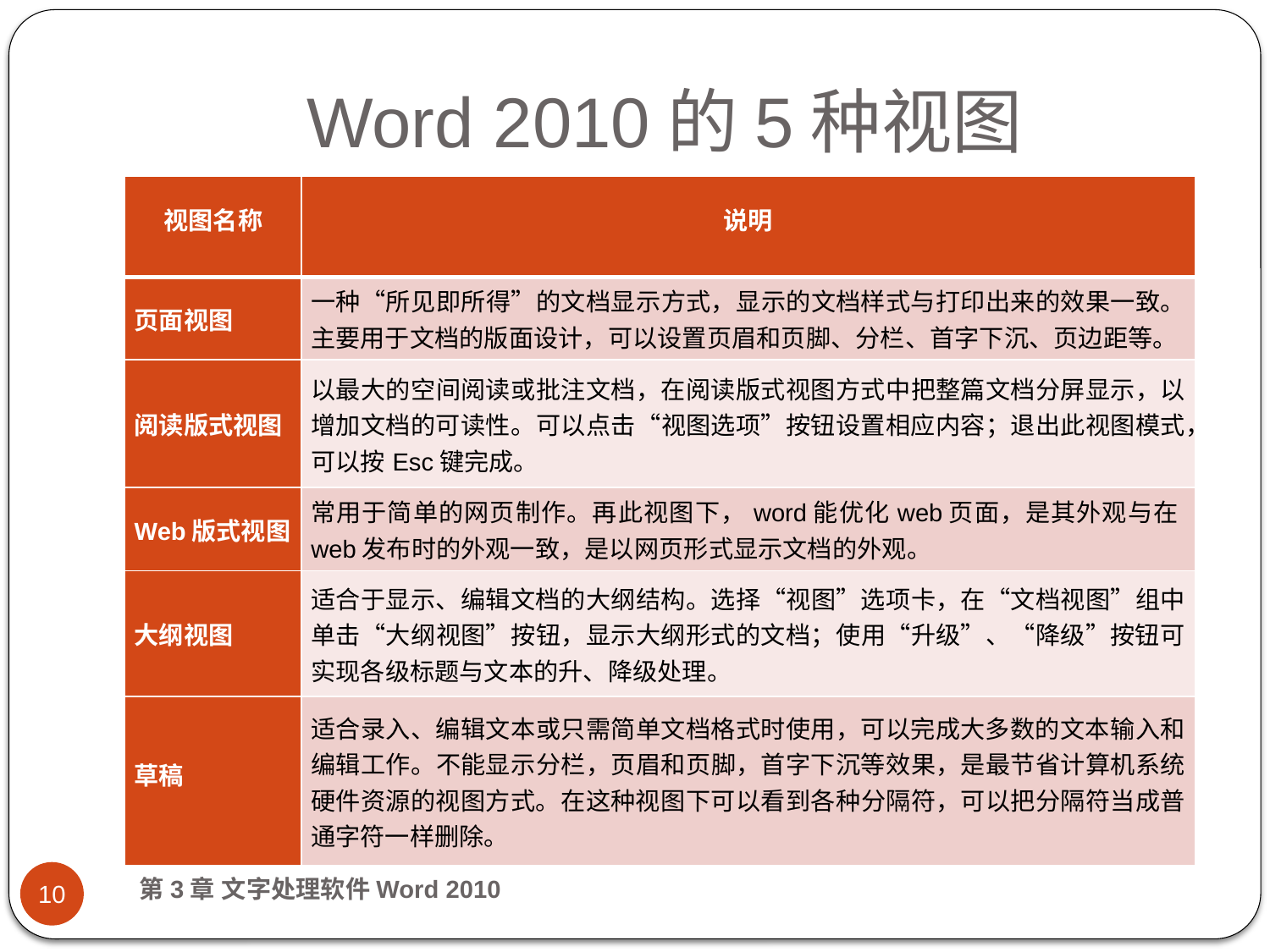

# Word 2010的5种视图
| 视图名称 | 说明 |
| --- | --- |
| 页面视图 | 一种“所见即所得”的文档显示方式，显示的文档样式与打印出来的效果一致。主要用于文档的版面设计，可以设置页眉和页脚、分栏、首字下沉、页边距等。 |
| 阅读版式视图 | 以最大的空间阅读或批注文档，在阅读版式视图方式中把整篇文档分屏显示，以增加文档的可读性。可以点击“视图选项”按钮设置相应内容；退出此视图模式，可以按Esc键完成。 |
| Web版式视图 | 常用于简单的网页制作。再此视图下，word能优化web页面，是其外观与在web发布时的外观一致，是以网页形式显示文档的外观。 |
| 大纲视图 | 适合于显示、编辑文档的大纲结构。选择“视图”选项卡，在“文档视图”组中单击“大纲视图”按钮，显示大纲形式的文档；使用“升级”、“降级”按钮可实现各级标题与文本的升、降级处理。 |
| 草稿 | 适合录入、编辑文本或只需简单文档格式时使用，可以完成大多数的文本输入和编辑工作。不能显示分栏，页眉和页脚，首字下沉等效果，是最节省计算机系统硬件资源的视图方式。在这种视图下可以看到各种分隔符，可以把分隔符当成普通字符一样删除。 |
第3章 文字处理软件Word 2010
10